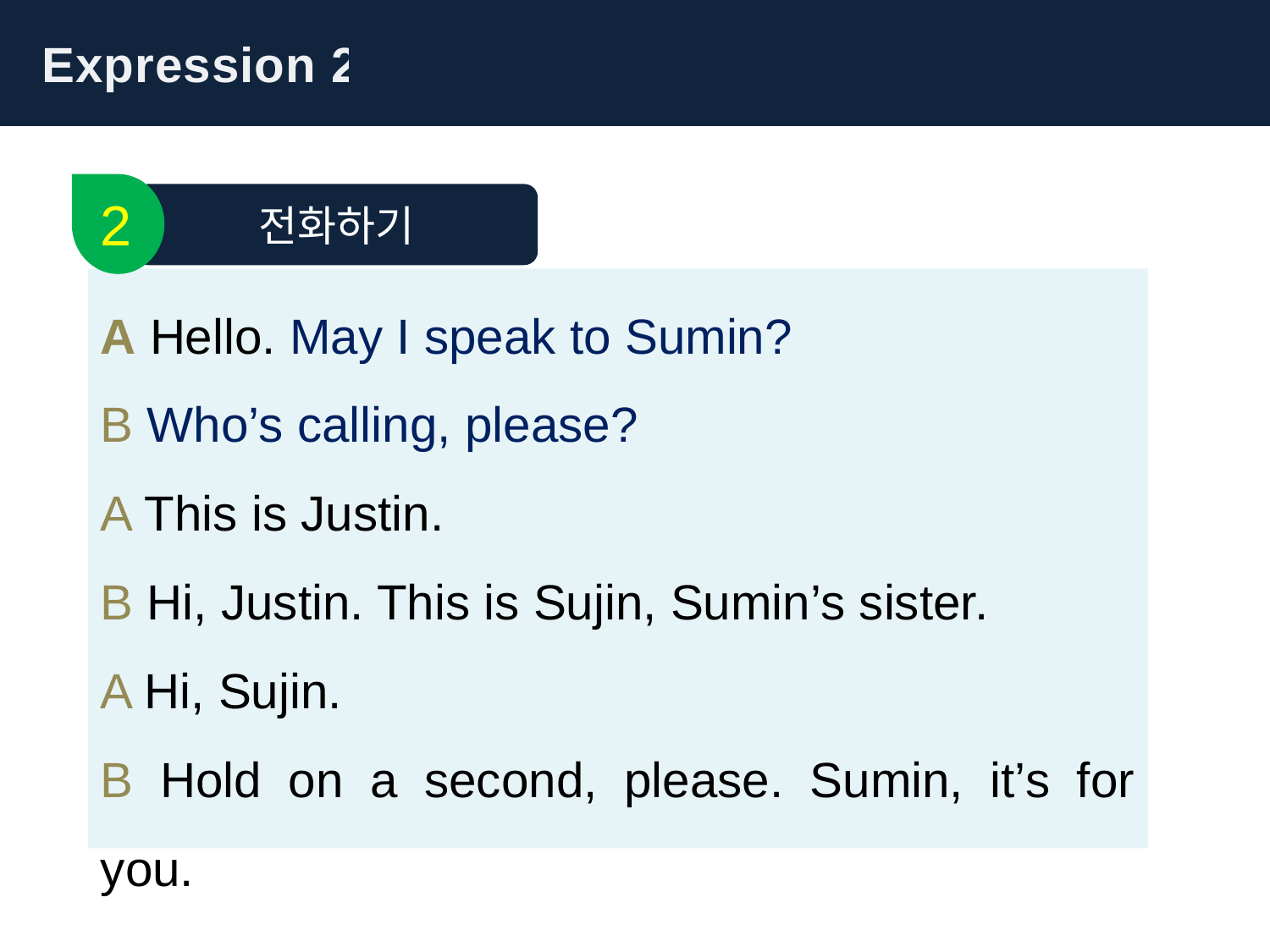

Expression 2

2
전화하기
A Hello. May I speak to Sumin?
B Who’s calling, please?
A This is Justin.
B Hi, Justin. This is Sujin, Sumin’s sister.
A Hi, Sujin.
B Hold on a second, please. Sumin, it’s for you.